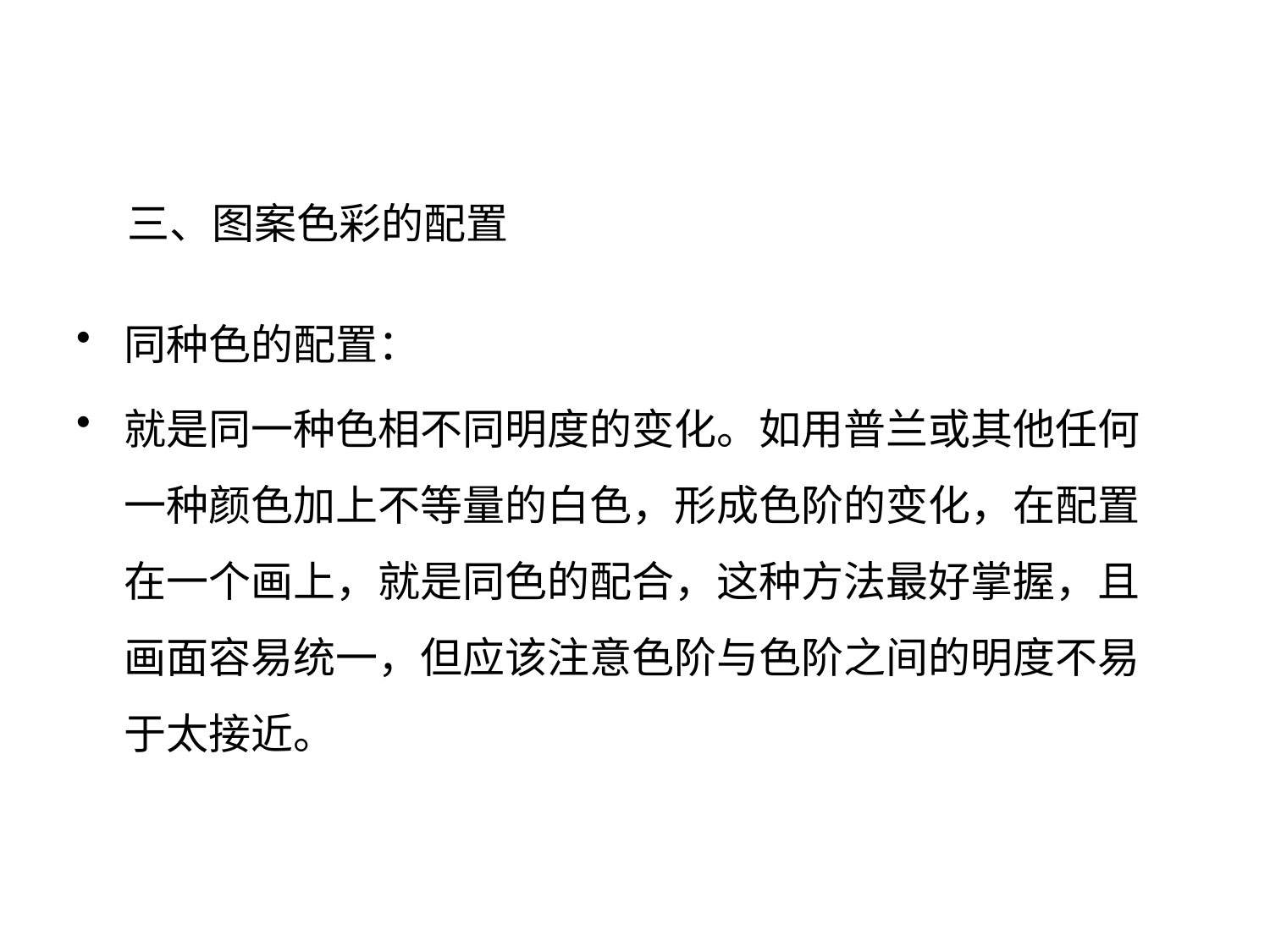

# 三、图案色彩的配置
同种色的配置：
就是同一种色相不同明度的变化。如用普兰或其他任何一种颜色加上不等量的白色，形成色阶的变化，在配置在一个画上，就是同色的配合，这种方法最好掌握，且画面容易统一，但应该注意色阶与色阶之间的明度不易于太接近。